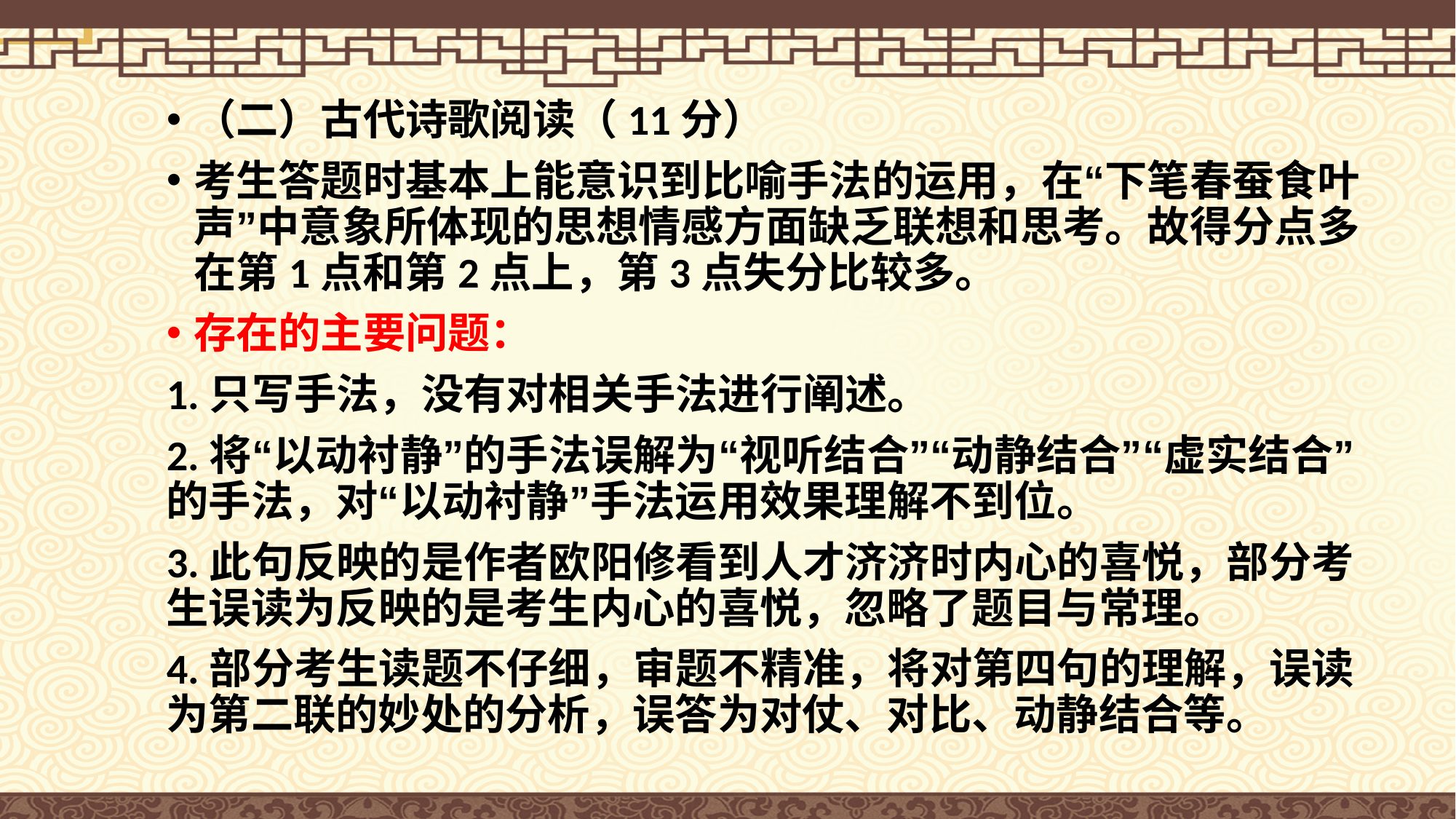

（二）古代诗歌阅读（11分）
考生答题时基本上能意识到比喻手法的运用，在“下笔春蚕食叶声”中意象所体现的思想情感方面缺乏联想和思考。故得分点多在第1点和第2点上，第3点失分比较多。
存在的主要问题：
1.只写手法，没有对相关手法进行阐述。
2.将“以动衬静”的手法误解为“视听结合”“动静结合”“虚实结合”的手法，对“以动衬静”手法运用效果理解不到位。
3.此句反映的是作者欧阳修看到人才济济时内心的喜悦，部分考生误读为反映的是考生内心的喜悦，忽略了题目与常理。
4.部分考生读题不仔细，审题不精准，将对第四句的理解，误读为第二联的妙处的分析，误答为对仗、对比、动静结合等。